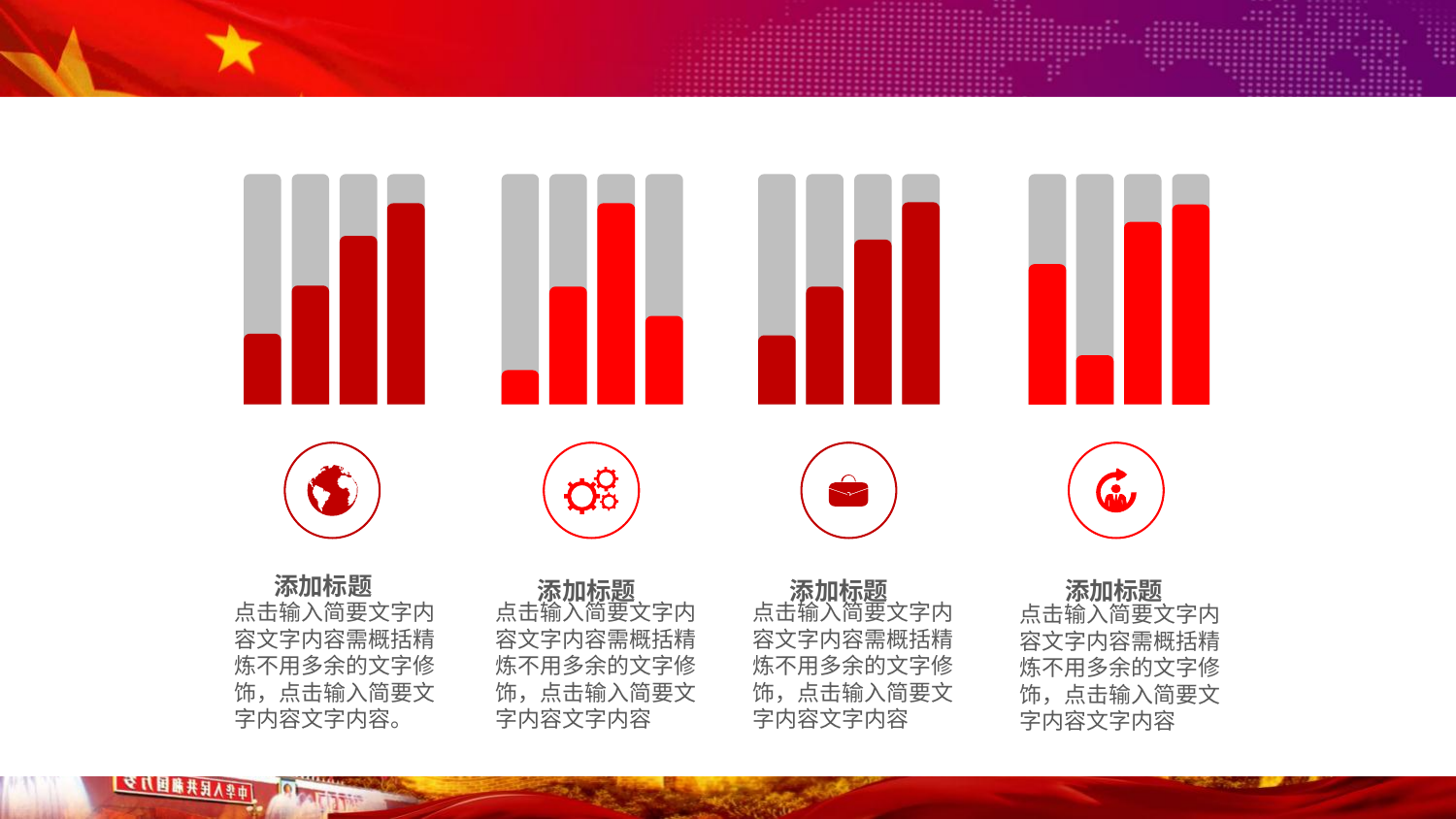

#

添加标题
添加标题
添加标题
添加标题
点击输入简要文字内容文字内容需概括精炼不用多余的文字修饰，点击输入简要文字内容文字内容。
点击输入简要文字内容文字内容需概括精炼不用多余的文字修饰，点击输入简要文字内容文字内容
点击输入简要文字内容文字内容需概括精炼不用多余的文字修饰，点击输入简要文字内容文字内容
点击输入简要文字内容文字内容需概括精炼不用多余的文字修饰，点击输入简要文字内容文字内容